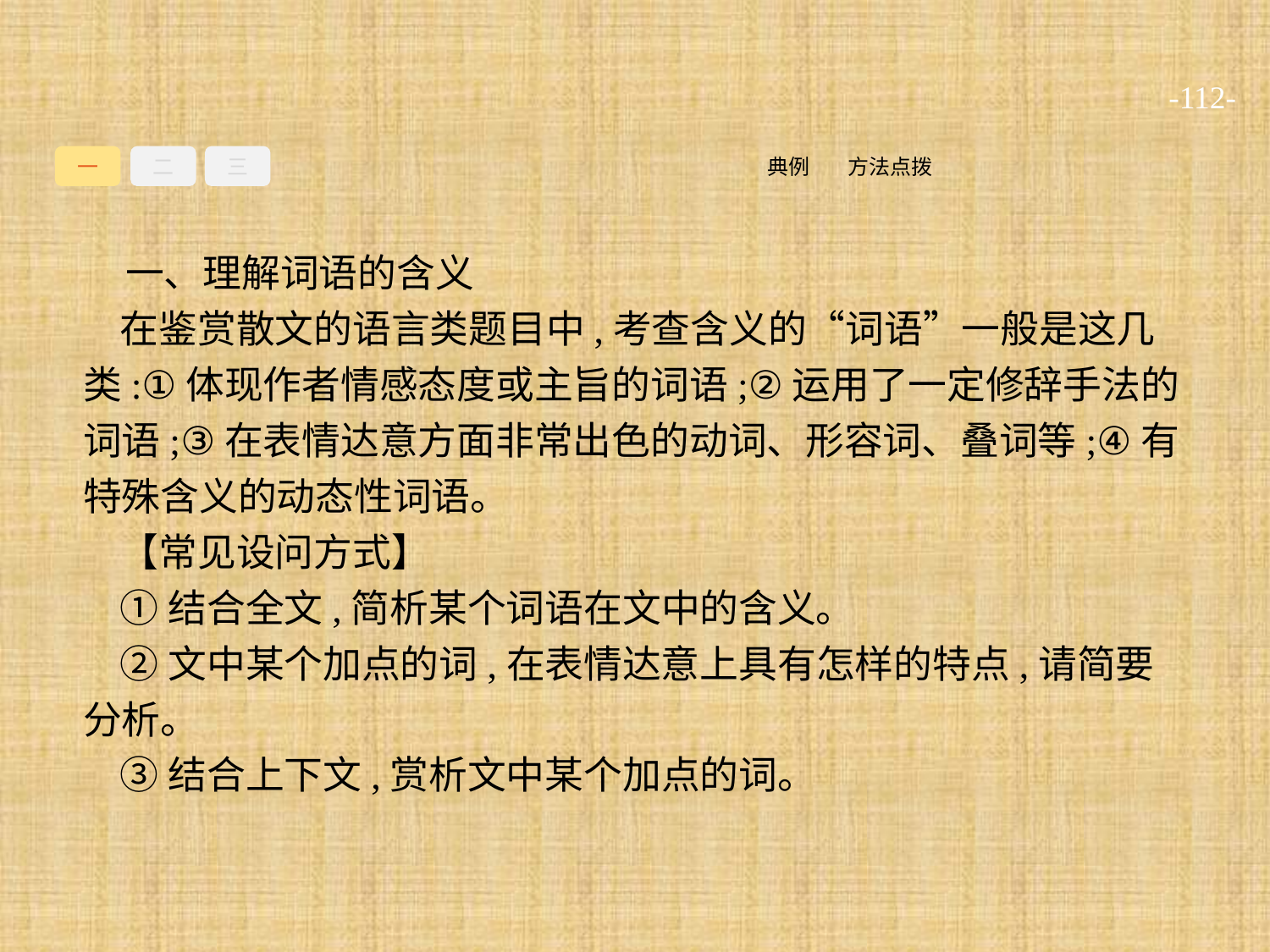

-112-
一
二
三
方法点拨
典例
一、理解词语的含义
在鉴赏散文的语言类题目中,考查含义的“词语”一般是这几类:①体现作者情感态度或主旨的词语;②运用了一定修辞手法的词语;③在表情达意方面非常出色的动词、形容词、叠词等;④有特殊含义的动态性词语。
【常见设问方式】
①结合全文,简析某个词语在文中的含义。
②文中某个加点的词,在表情达意上具有怎样的特点,请简要分析。
③结合上下文,赏析文中某个加点的词。